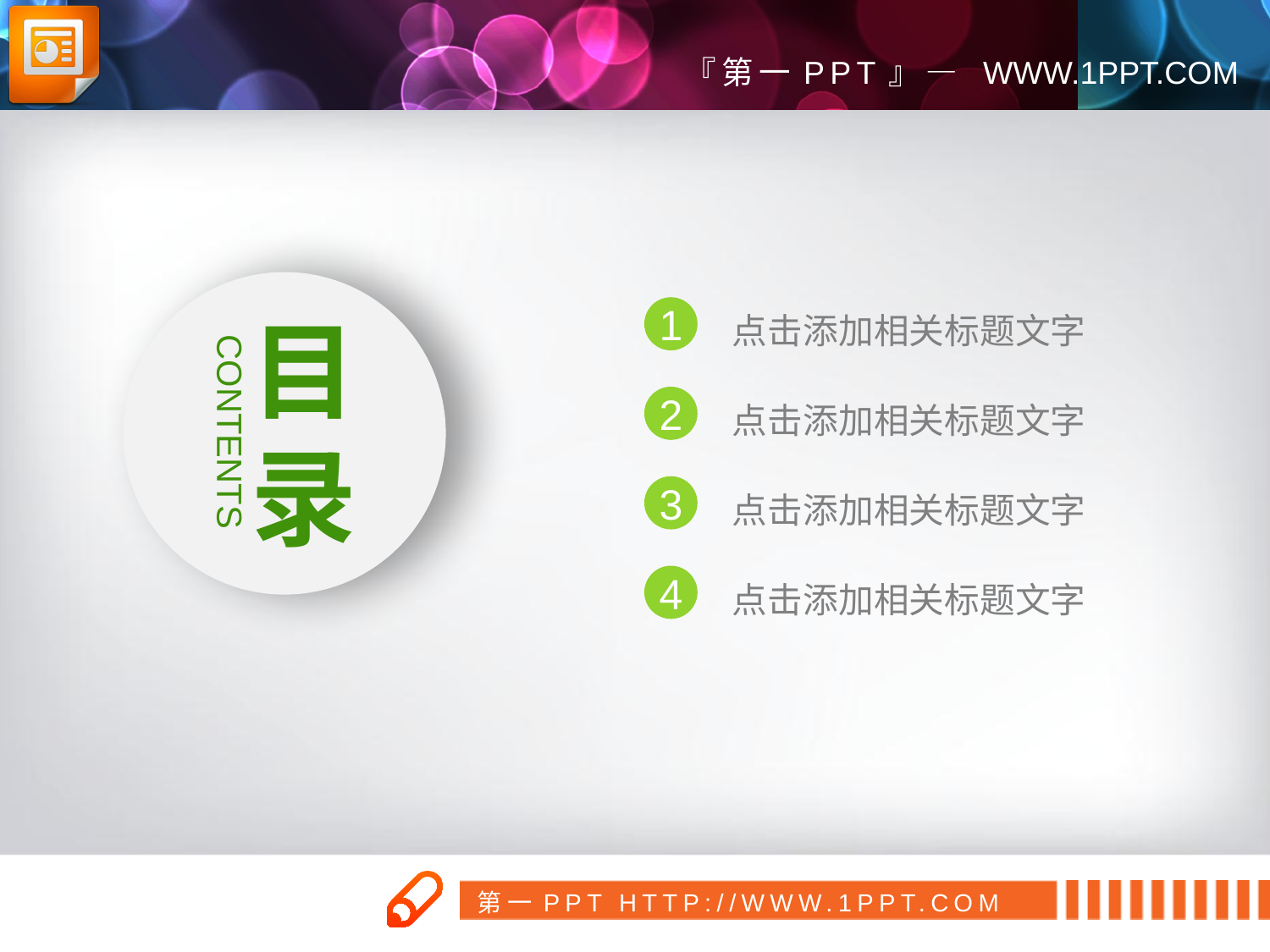

点击添加相关标题文字
1
目
录
点击添加相关标题文字
2
CONTENTS
点击添加相关标题文字
3
4
点击添加相关标题文字